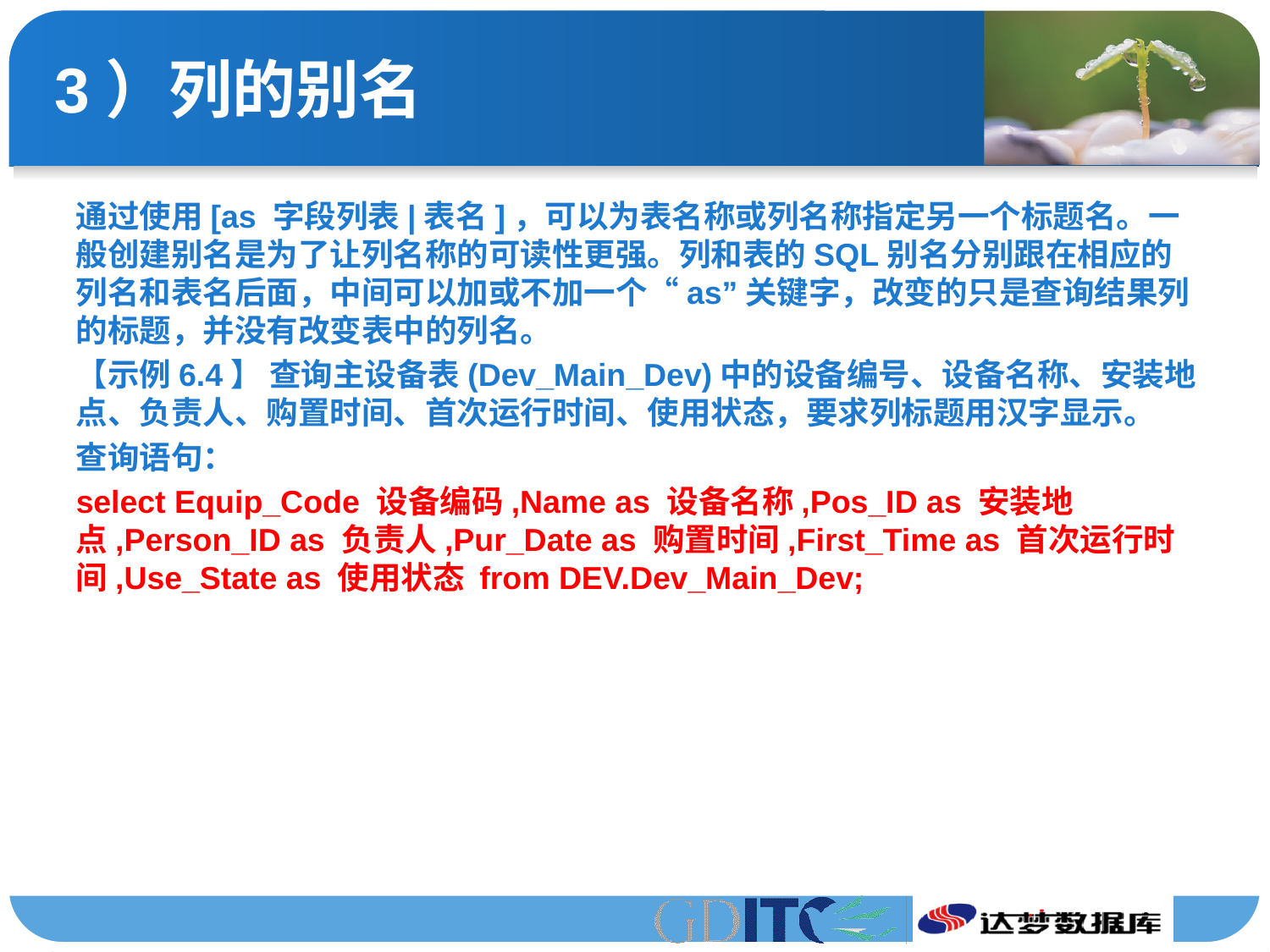

# 3）列的别名
通过使用[as 字段列表|表名]，可以为表名称或列名称指定另一个标题名。一般创建别名是为了让列名称的可读性更强。列和表的SQL别名分别跟在相应的列名和表名后面，中间可以加或不加一个“as”关键字，改变的只是查询结果列的标题，并没有改变表中的列名。
【示例6.4】 查询主设备表(Dev_Main_Dev)中的设备编号、设备名称、安装地点、负责人、购置时间、首次运行时间、使用状态，要求列标题用汉字显示。
查询语句：
select Equip_Code 设备编码,Name as 设备名称,Pos_ID as 安装地点,Person_ID as 负责人,Pur_Date as 购置时间,First_Time as 首次运行时间,Use_State as 使用状态 from DEV.Dev_Main_Dev;